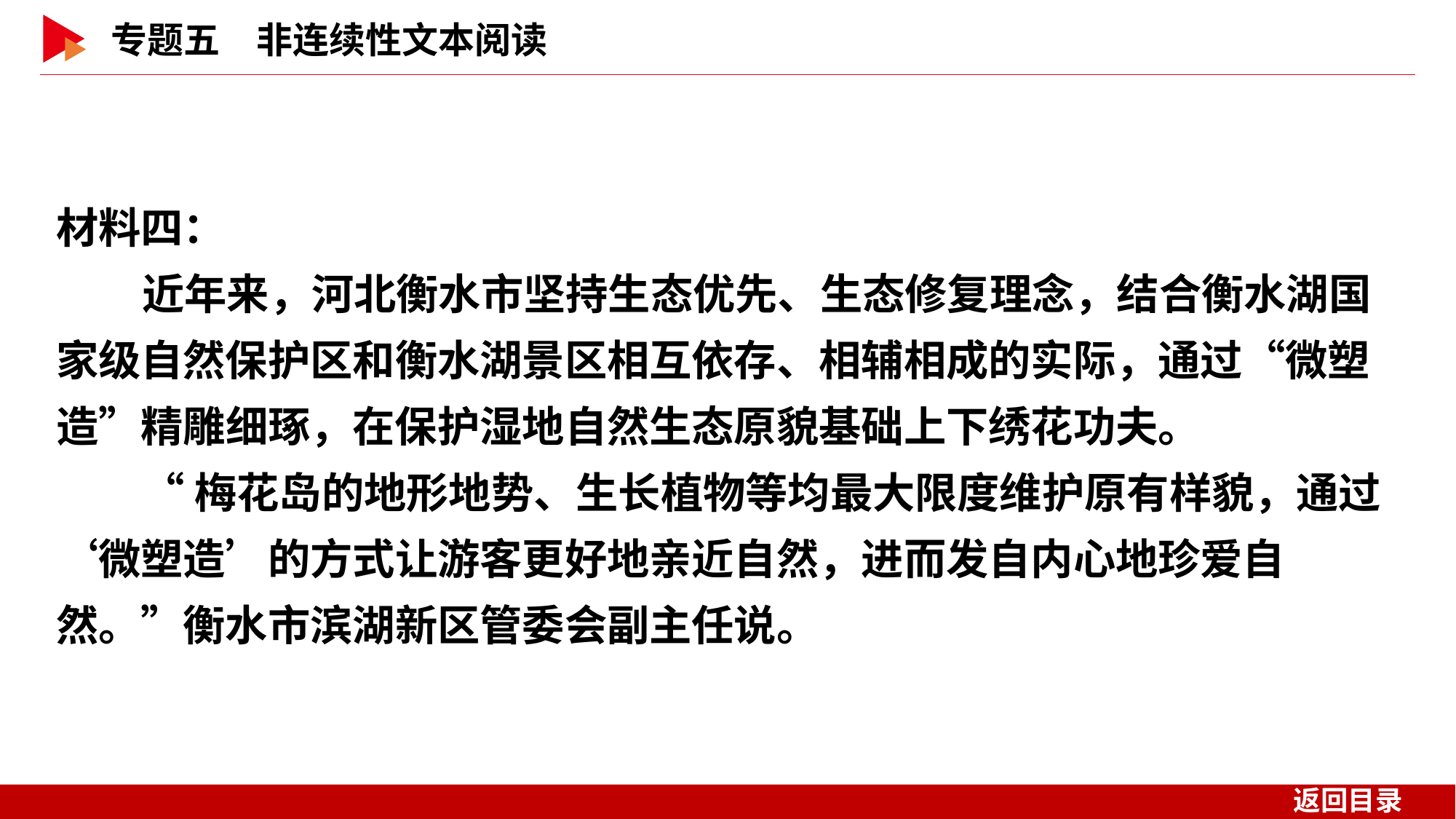

材料四：
近年来，河北衡水市坚持生态优先、生态修复理念，结合衡水湖国家级自然保护区和衡水湖景区相互依存、相辅相成的实际，通过“微塑造”精雕细琢，在保护湿地自然生态原貌基础上下绣花功夫。
“梅花岛的地形地势、生长植物等均最大限度维护原有样貌，通过‘微塑造’的方式让游客更好地亲近自然，进而发自内心地珍爱自然。”衡水市滨湖新区管委会副主任说。